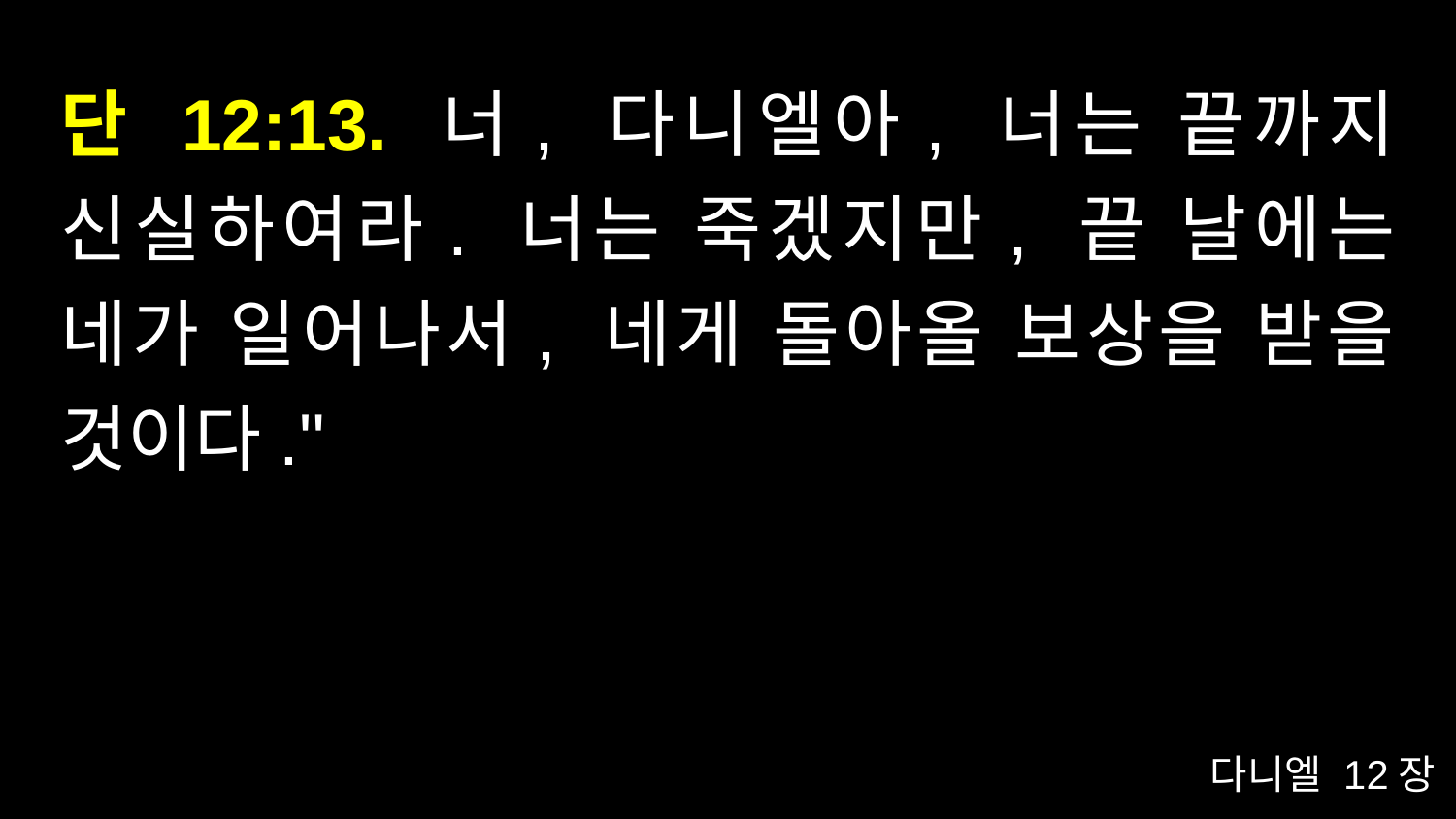

# 단 12:13. 너, 다니엘아, 너는 끝까지 신실하여라. 너는 죽겠지만, 끝 날에는 네가 일어나서, 네게 돌아올 보상을 받을 것이다."
다니엘 12장